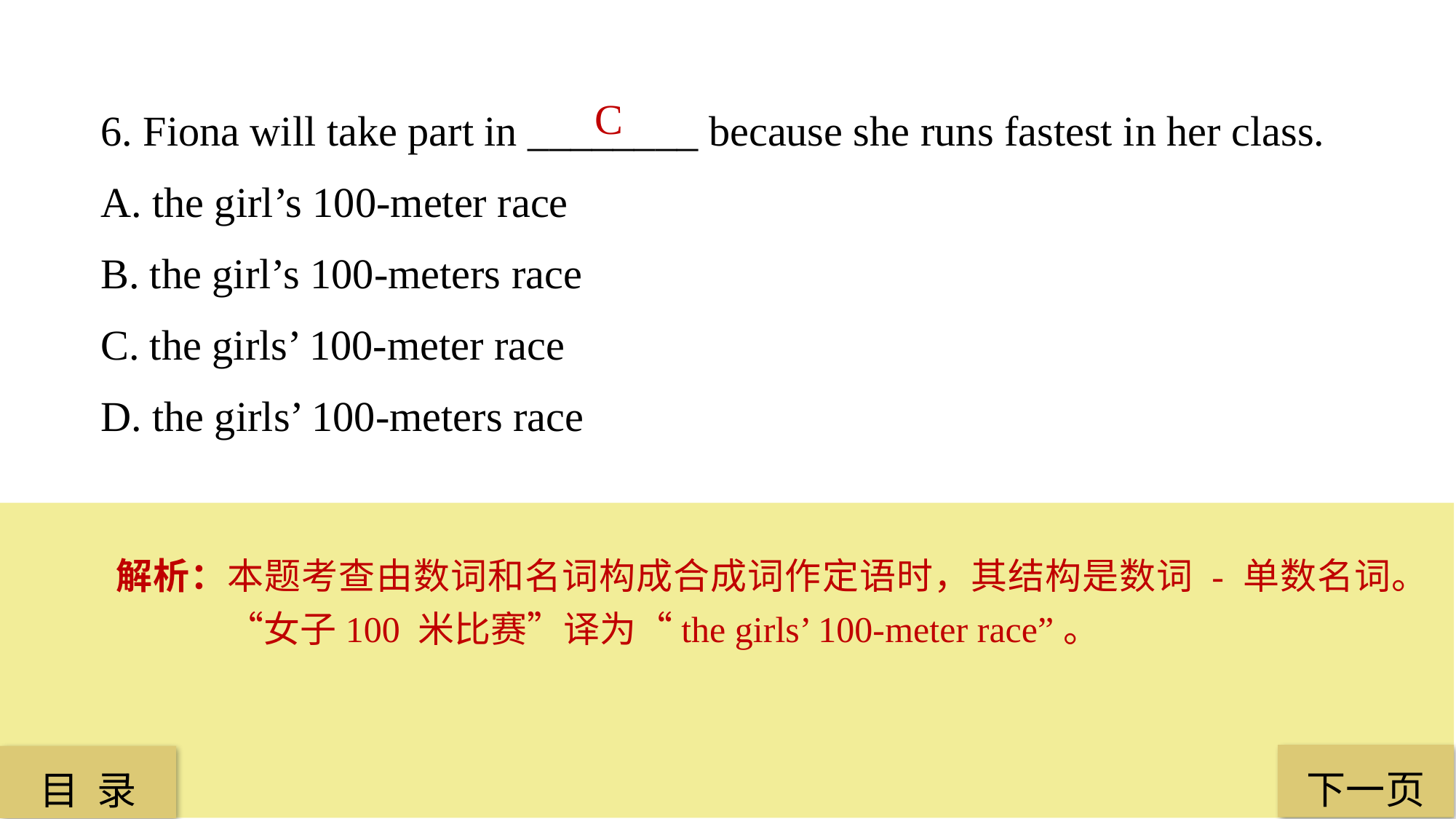

6. Fiona will take part in ________ because she runs fastest in her class.
A. the girl’s 100-meter race
B. the girl’s 100-meters race
C. the girls’ 100-meter race
D. the girls’ 100-meters race
C
解析：本题考查由数词和名词构成合成词作定语时，其结构是数词 - 单数名词。“女子100 米比赛”译为“the girls’ 100-meter race”。